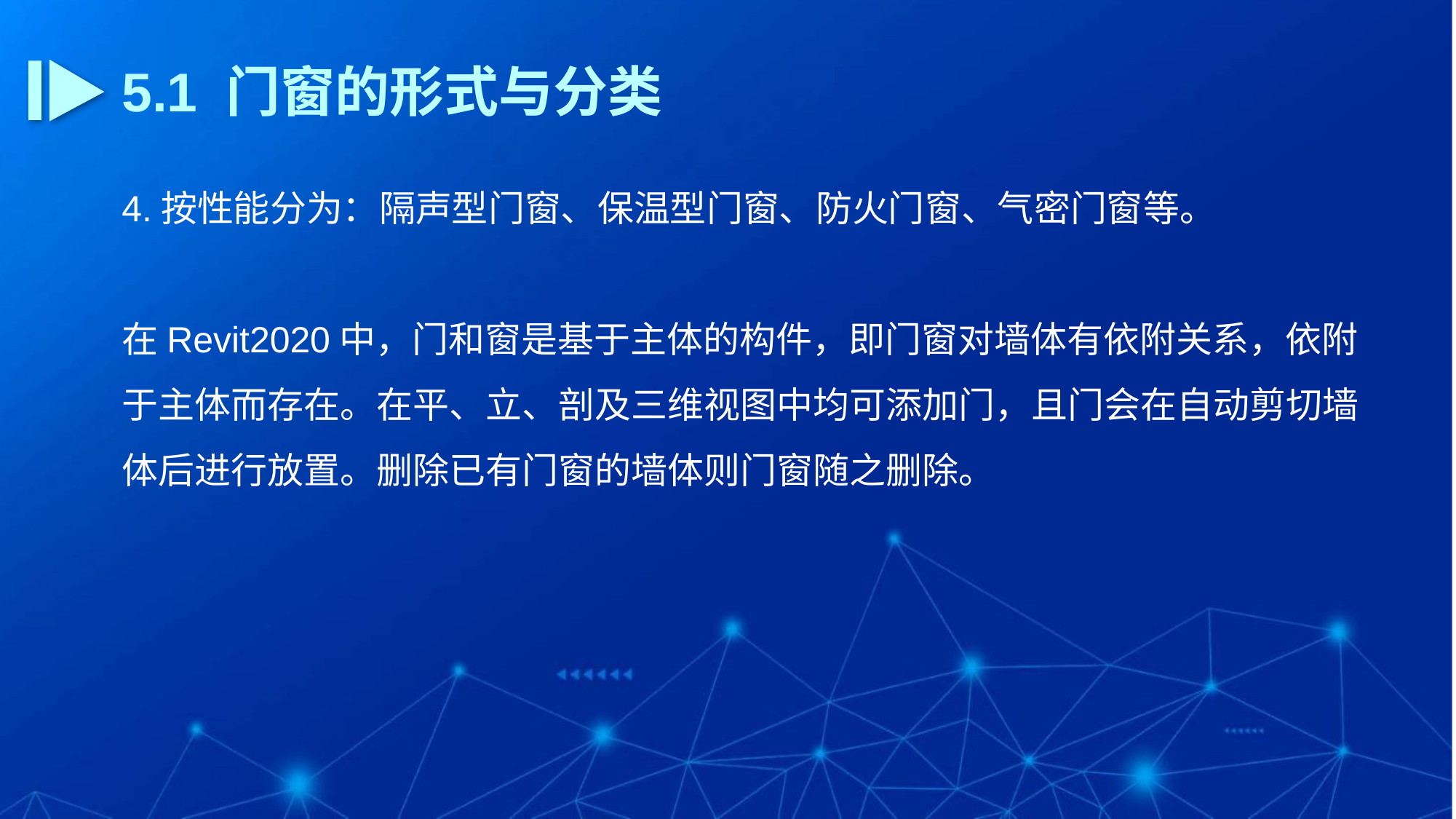

5.1 门窗的形式与分类

4.按性能分为：隔声型门窗、保温型门窗、防火门窗、气密门窗等。

在Revit2020中，门和窗是基于主体的构件，即门窗对墙体有依附关系，依附于主体而存在。在平、立、剖及三维视图中均可添加门，且门会在自动剪切墙体后进行放置。删除已有门窗的墙体则门窗随之删除。